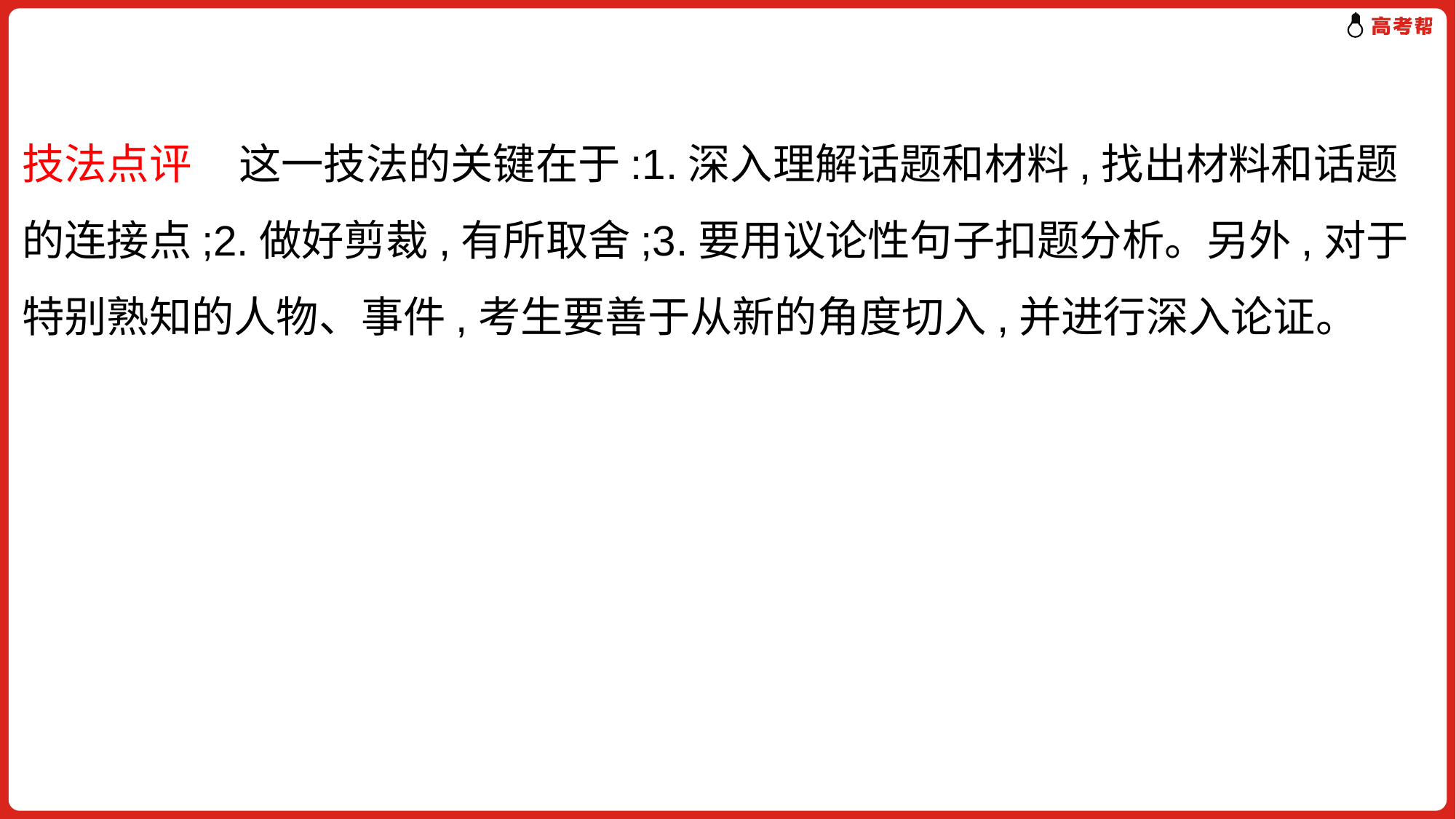

技法点评     这一技法的关键在于:1.深入理解话题和材料,找出材料和话题的连接点;2.做好剪裁,有所取舍;3.要用议论性句子扣题分析。另外,对于特别熟知的人物、事件,考生要善于从新的角度切入,并进行深入论证。